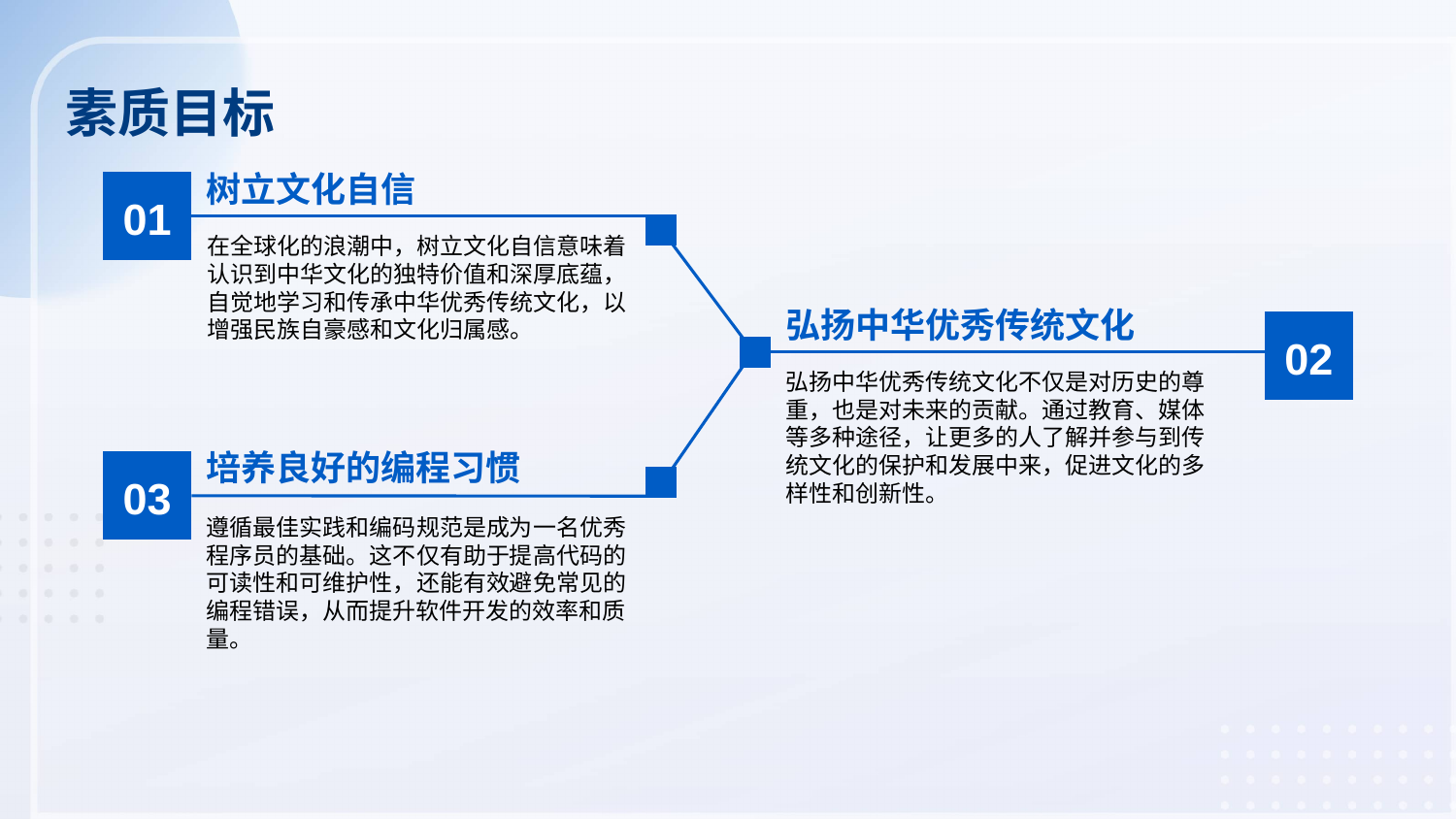

素质目标
树立文化自信

01

在全球化的浪潮中，树立文化自信意味着认识到中华文化的独特价值和深厚底蕴，自觉地学习和传承中华优秀传统文化，以增强民族自豪感和文化归属感。

弘扬中华优秀传统文化

02

弘扬中华优秀传统文化不仅是对历史的尊重，也是对未来的贡献。通过教育、媒体等多种途径，让更多的人了解并参与到传统文化的保护和发展中来，促进文化的多样性和创新性。

培养良好的编程习惯

03

遵循最佳实践和编码规范是成为一名优秀程序员的基础。这不仅有助于提高代码的可读性和可维护性，还能有效避免常见的编程错误，从而提升软件开发的效率和质量。